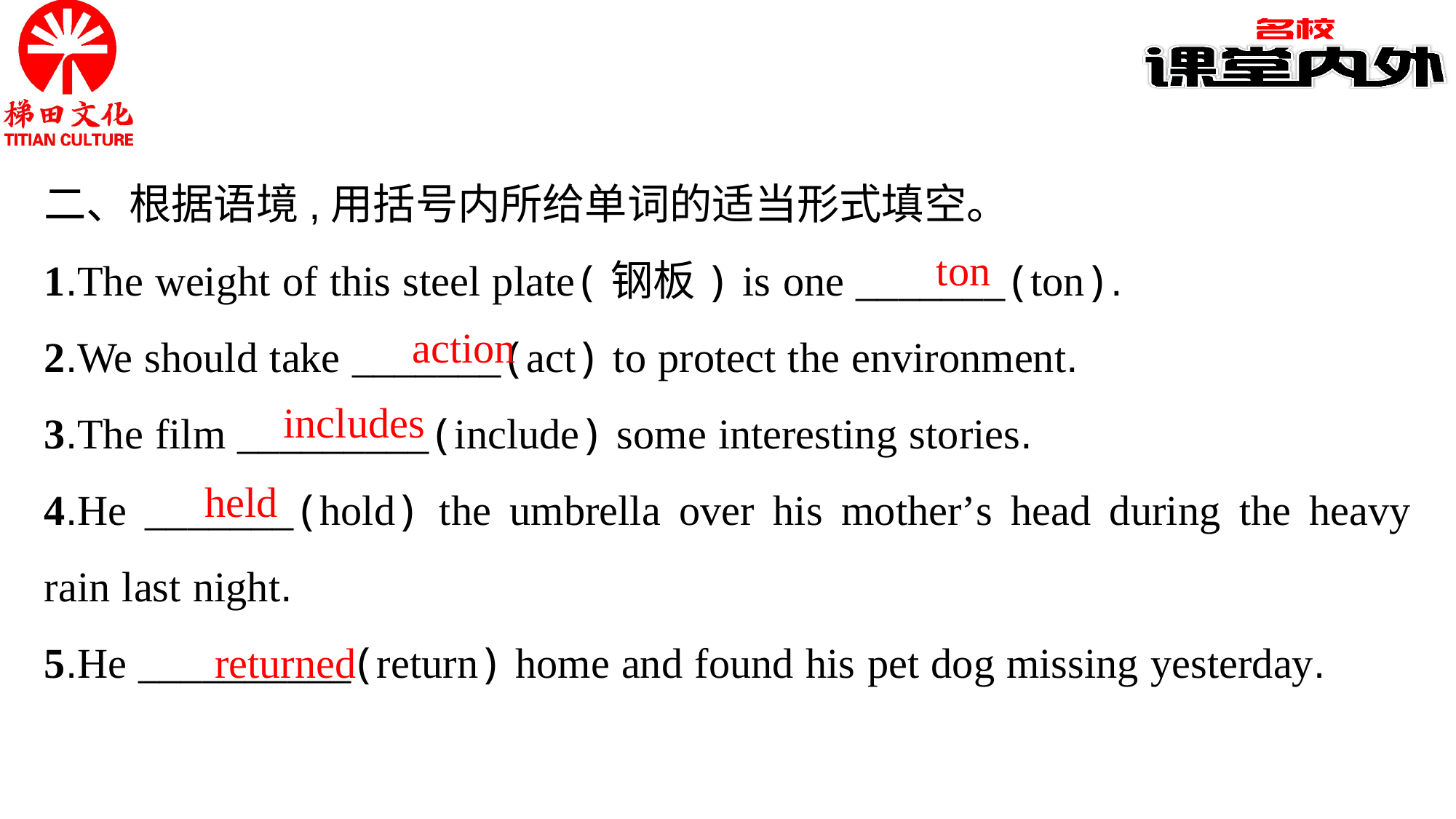

二、根据语境,用括号内所给单词的适当形式填空。
1.The weight of this steel plate(钢板) is one _______(ton).
2.We should take _______(act) to protect the environment.
3.The film _________(include) some interesting stories.
4.He _______(hold) the umbrella over his mother’s head during the heavy rain last night.
5.He __________(return) home and found his pet dog missing yesterday.
ton
action
includes
held
returned